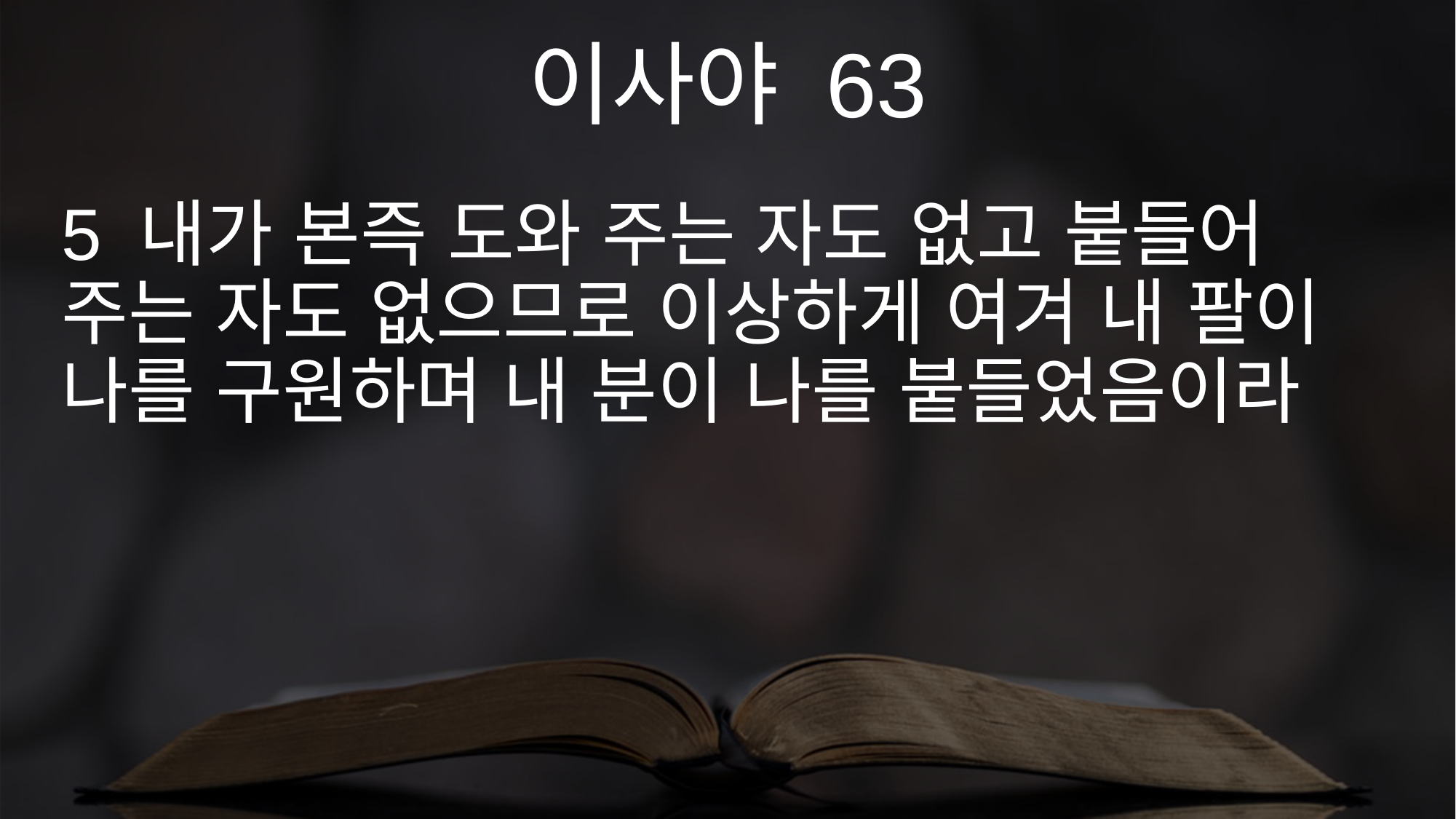

이사야 63
5 내가 본즉 도와 주는 자도 없고 붙들어 주는 자도 없으므로 이상하게 여겨 내 팔이 나를 구원하며 내 분이 나를 붙들었음이라